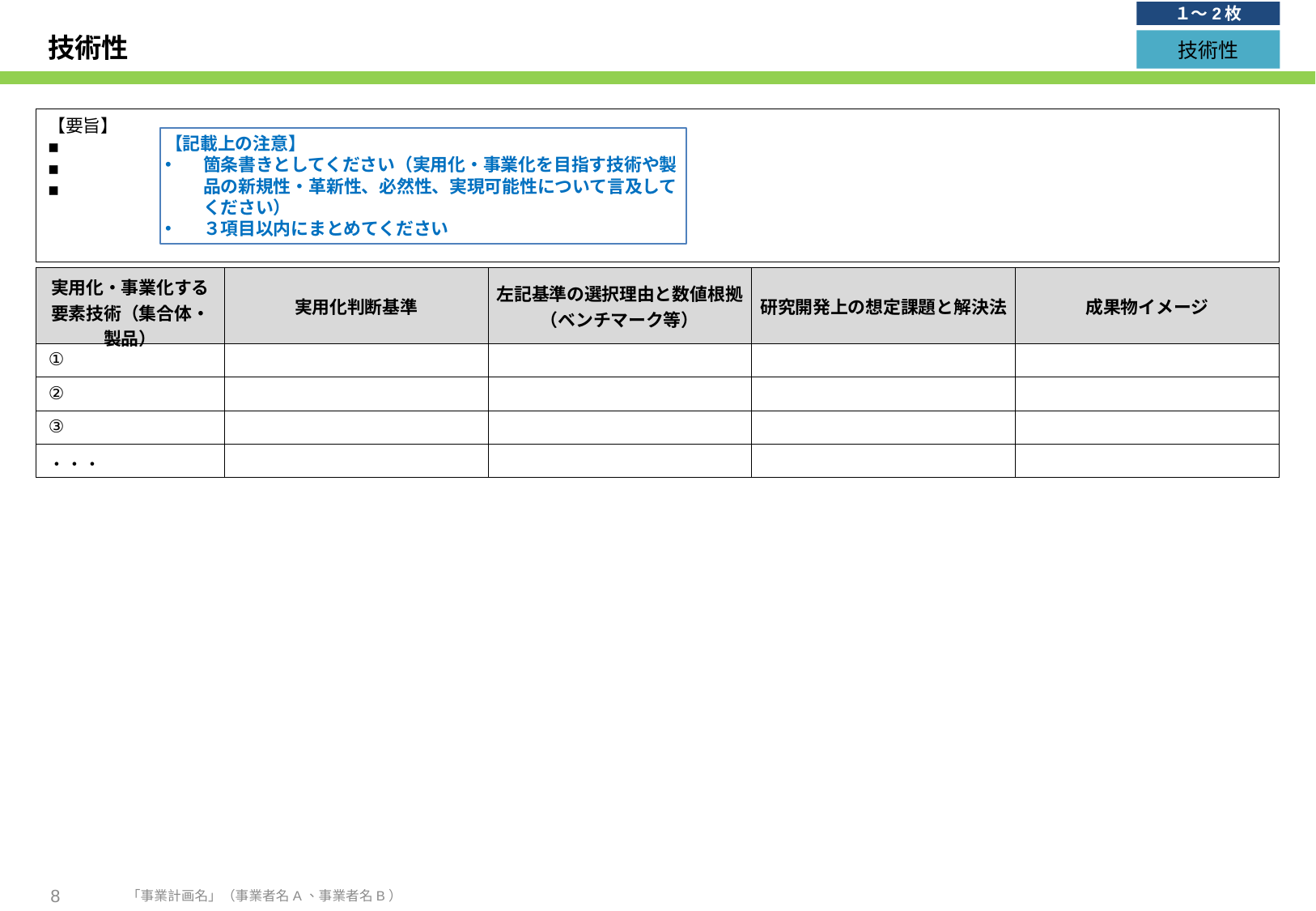

１～2枚
# 技術性
技術性
【要旨】
■
■
■
【記載上の注意】
箇条書きとしてください（実用化・事業化を目指す技術や製品の新規性・革新性、必然性、実現可能性について言及してください）
３項目以内にまとめてください
| 実用化・事業化する 要素技術（集合体・製品） | 実用化判断基準 | 左記基準の選択理由と数値根拠（ベンチマーク等） | 研究開発上の想定課題と解決法 | 成果物イメージ |
| --- | --- | --- | --- | --- |
| ① |  |  |  |  |
| ② |  |  |  |  |
| ③ |  |  |  |  |
| ・・・ |  |  |  |  |
8
「事業計画名」（事業者名A、事業者名B）